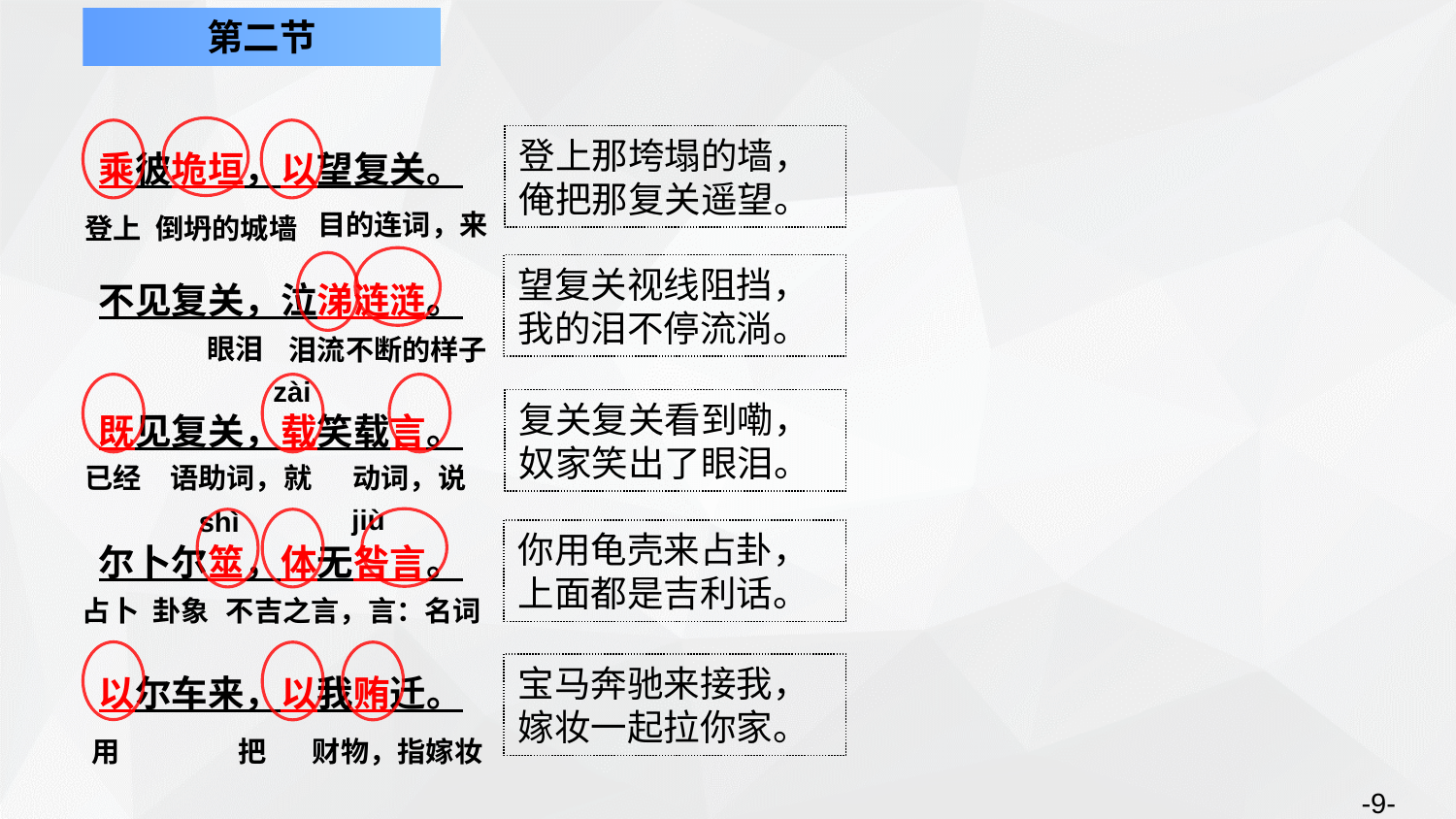

第二节
乘彼垝垣，以望复关。

不见复关，泣涕涟涟。

既见复关，载笑载言。

尔卜尔筮，体无咎言。

以尔车来，以我贿迁。

登上那垮塌的墙，
俺把那复关遥望。
目的连词，来
倒坍的城墙
登上

望复关视线阻挡，
我的泪不停流淌。
眼泪
泪流不断的样子
zài

复关复关看到嘞，
奴家笑出了眼泪。
已经
语助词，就
动词，说
jiù
shì

你用龟壳来占卦，
上面都是吉利话。
不吉之言，言：名词
占卜
卦象

宝马奔驰来接我，
嫁妆一起拉你家。
财物，指嫁妆
用
把
-9-